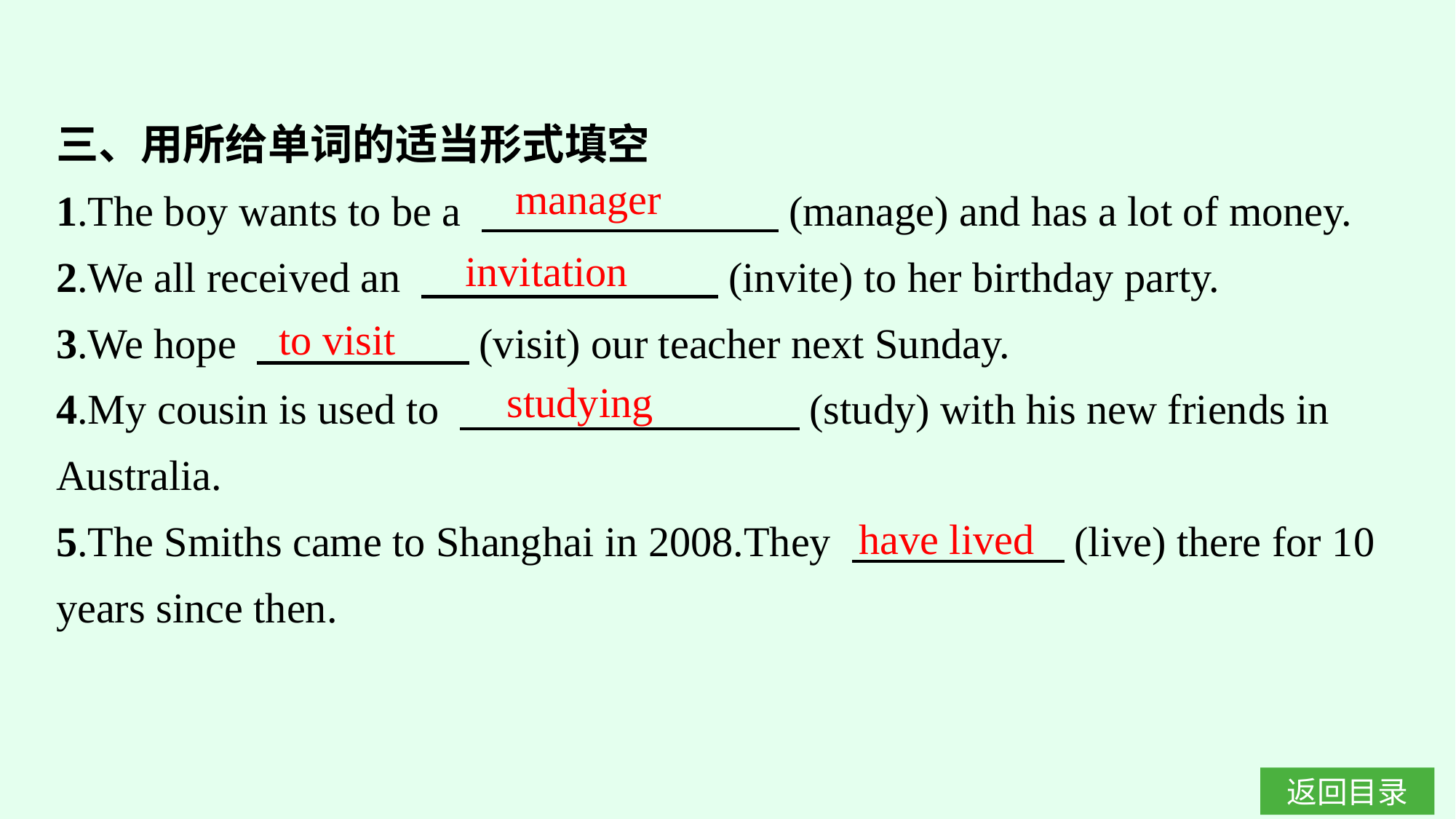

三、用所给单词的适当形式填空
1.The boy wants to be a 　　　　　　　(manage) and has a lot of money.
2.We all received an 　　　　　　　(invite) to her birthday party.
3.We hope 　　　　　(visit) our teacher next Sunday.
4.My cousin is used to 　　　　　　　　(study) with his new friends in Australia.
5.The Smiths came to Shanghai in 2008.They 　　　　　(live) there for 10 years since then.
manager
invitation
to visit
studying
have lived